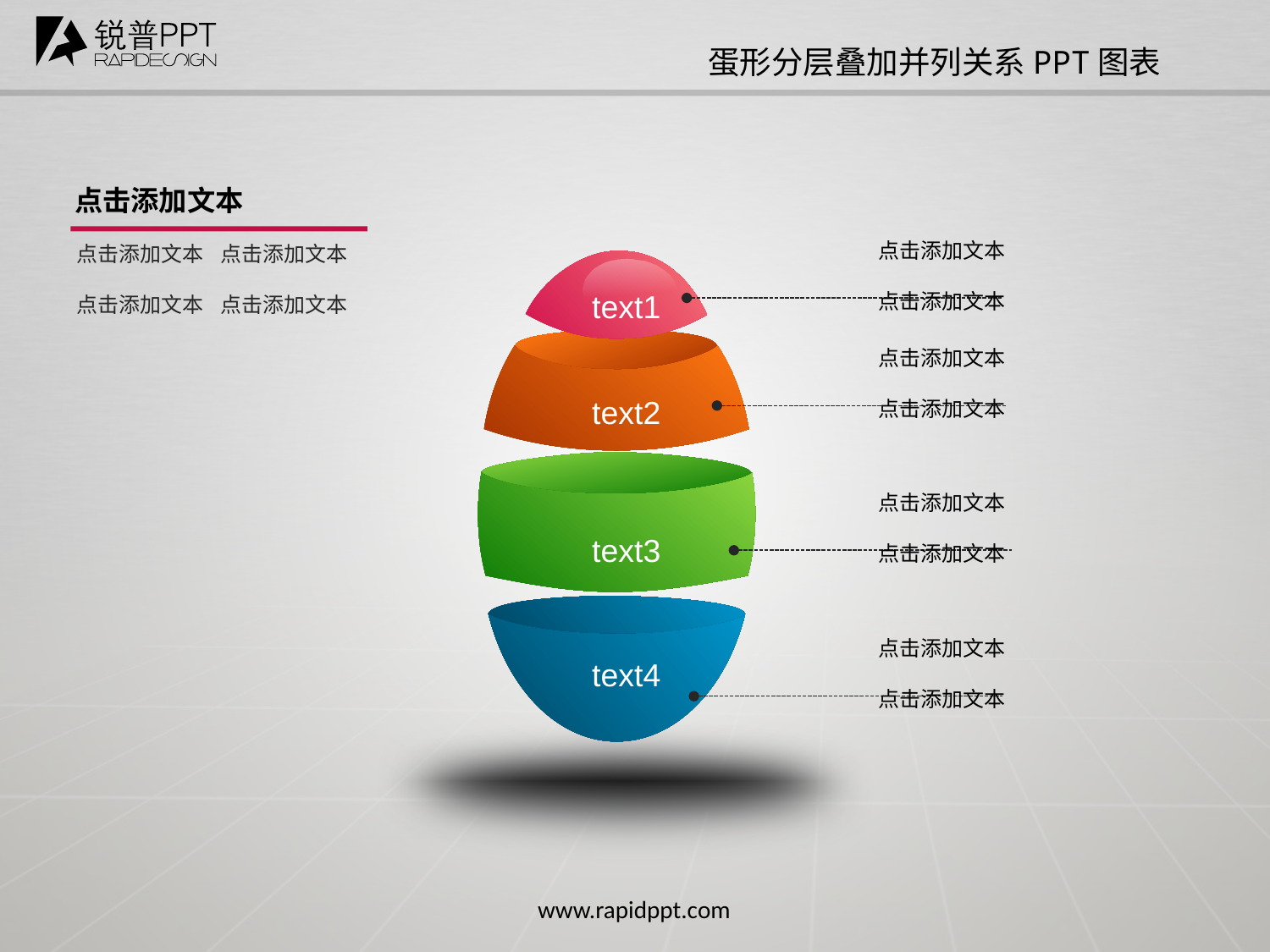

蛋形分层叠加并列关系PPT图表
点击添加文本

点击添加文本
点击添加文本
点击添加文本
点击添加文本
点击添加文本
点击添加文本

text1

点击添加文本
点击添加文本
text2

点击添加文本
点击添加文本
text3

点击添加文本
点击添加文本
text4

www.rapidppt.com